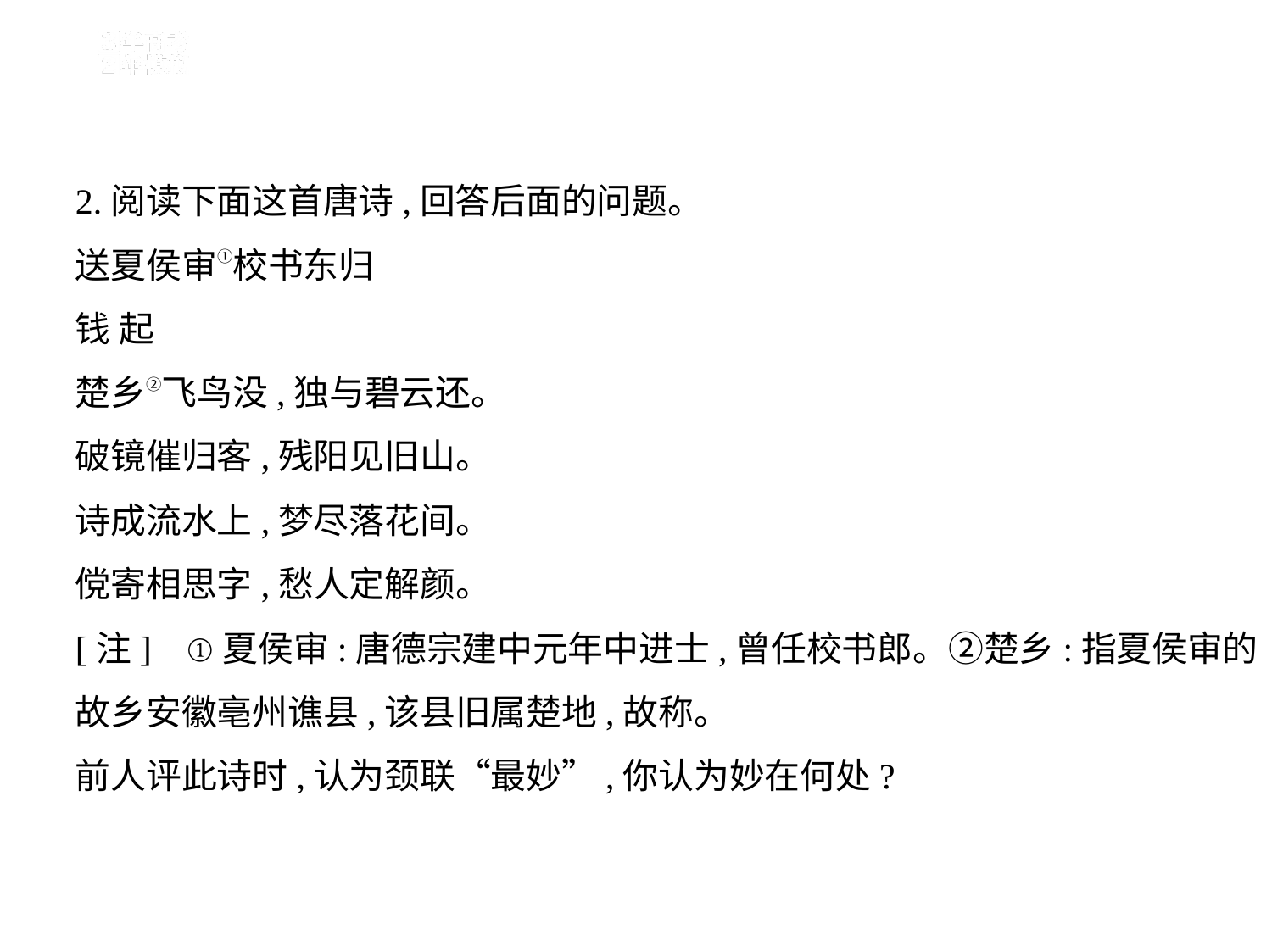

2.阅读下面这首唐诗,回答后面的问题。
送夏侯审①校书东归
钱 起
楚乡②飞鸟没,独与碧云还。
破镜催归客,残阳见旧山。
诗成流水上,梦尽落花间。
傥寄相思字,愁人定解颜。
[注]    ①夏侯审:唐德宗建中元年中进士,曾任校书郎。②楚乡:指夏侯审的
故乡安徽亳州谯县,该县旧属楚地,故称。
前人评此诗时,认为颈联“最妙”,你认为妙在何处?